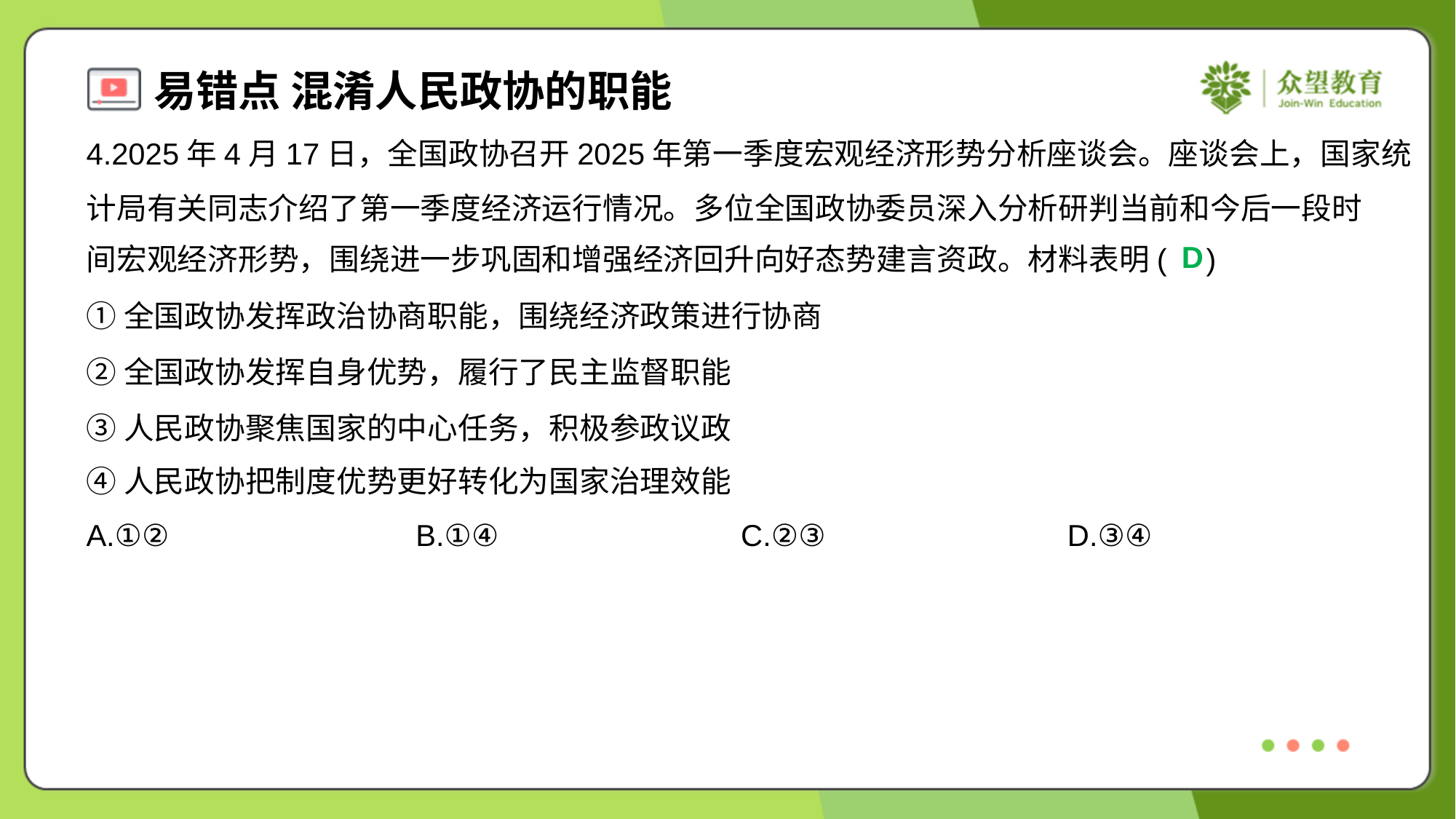

4.2025年4月17日，全国政协召开2025年第一季度宏观经济形势分析座谈会。座谈会上，国家统
计局有关同志介绍了第一季度经济运行情况。多位全国政协委员深入分析研判当前和今后一段时
间宏观经济形势，围绕进一步巩固和增强经济回升向好态势建言资政。材料表明(     )
D
①全国政协发挥政治协商职能，围绕经济政策进行协商
②全国政协发挥自身优势，履行了民主监督职能
③人民政协聚焦国家的中心任务，积极参政议政
④人民政协把制度优势更好转化为国家治理效能
A.①②	B.①④	C.②③	D.③④